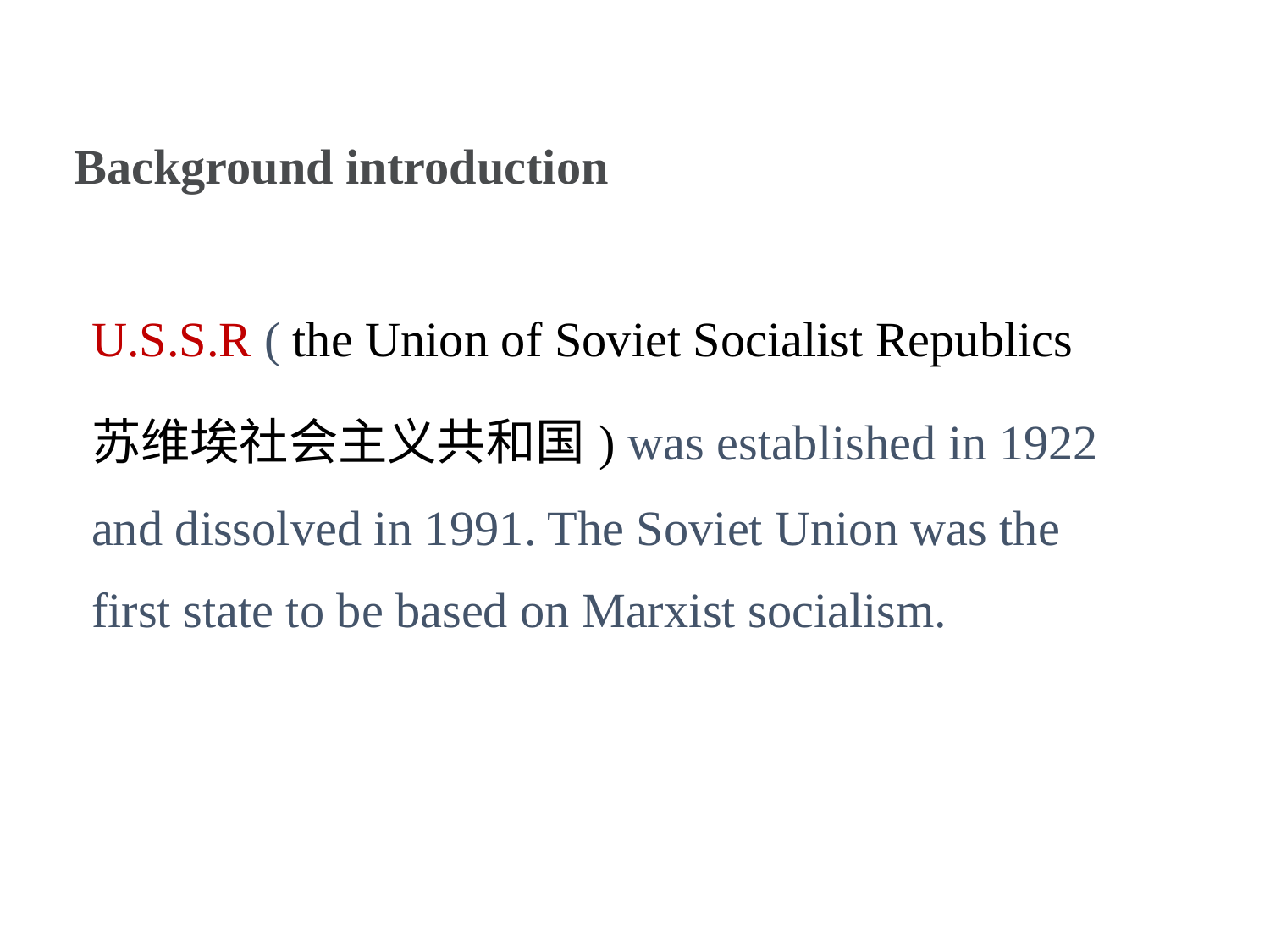

Background introduction
U.S.S.R ( the Union of Soviet Socialist Republics 苏维埃社会主义共和国) was established in 1922 and dissolved in 1991. The Soviet Union was the first state to be based on Marxist socialism.